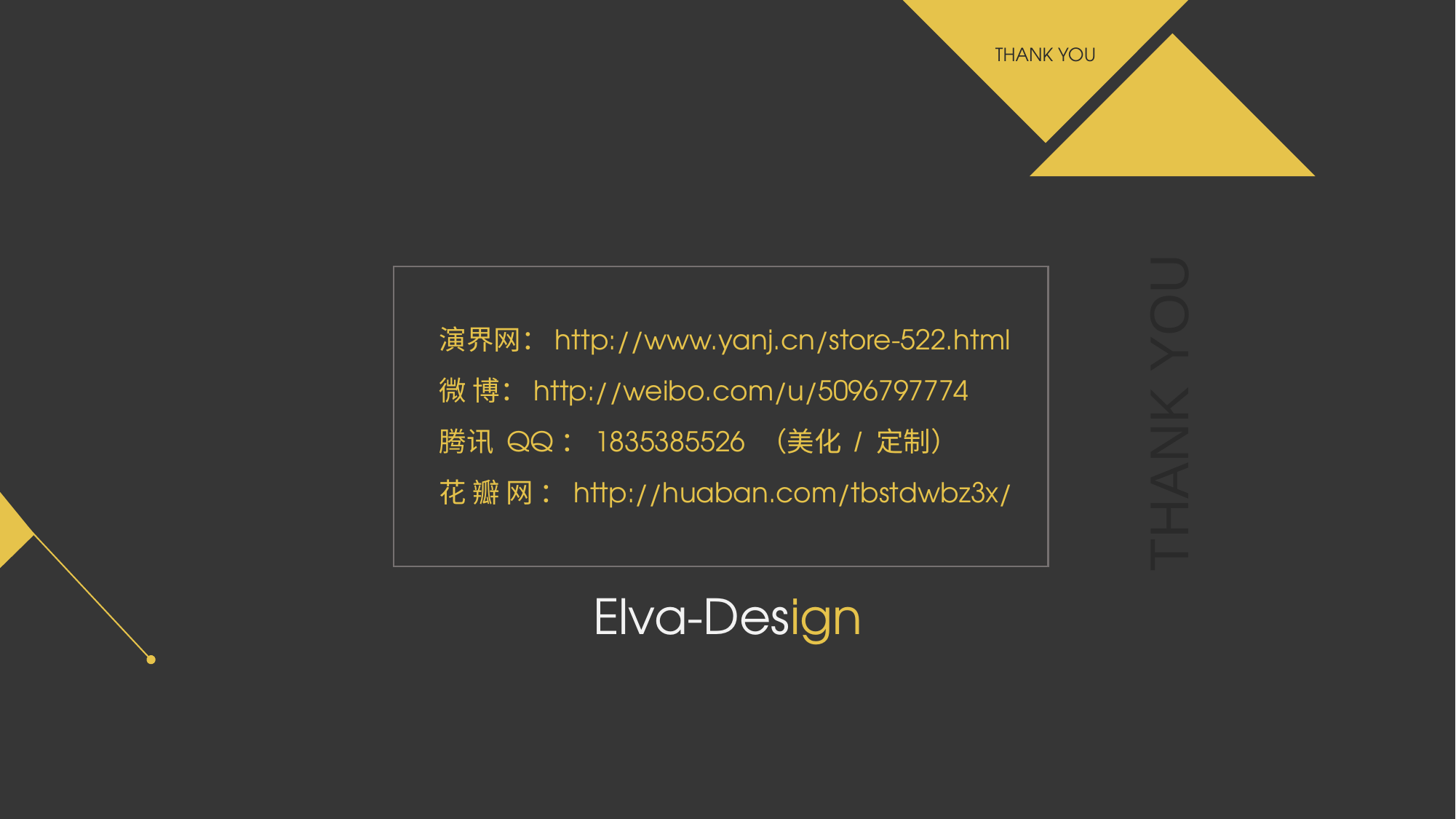

THANK YOU

THANK YOU

演界网：http://www.yanj.cn/store-522.html
微 博：http://weibo.com/u/5096797774
腾讯 QQ：1835385526 （美化 / 定制）
花 瓣 网 ：http://huaban.com/tbstdwbz3x/

Elva-Design